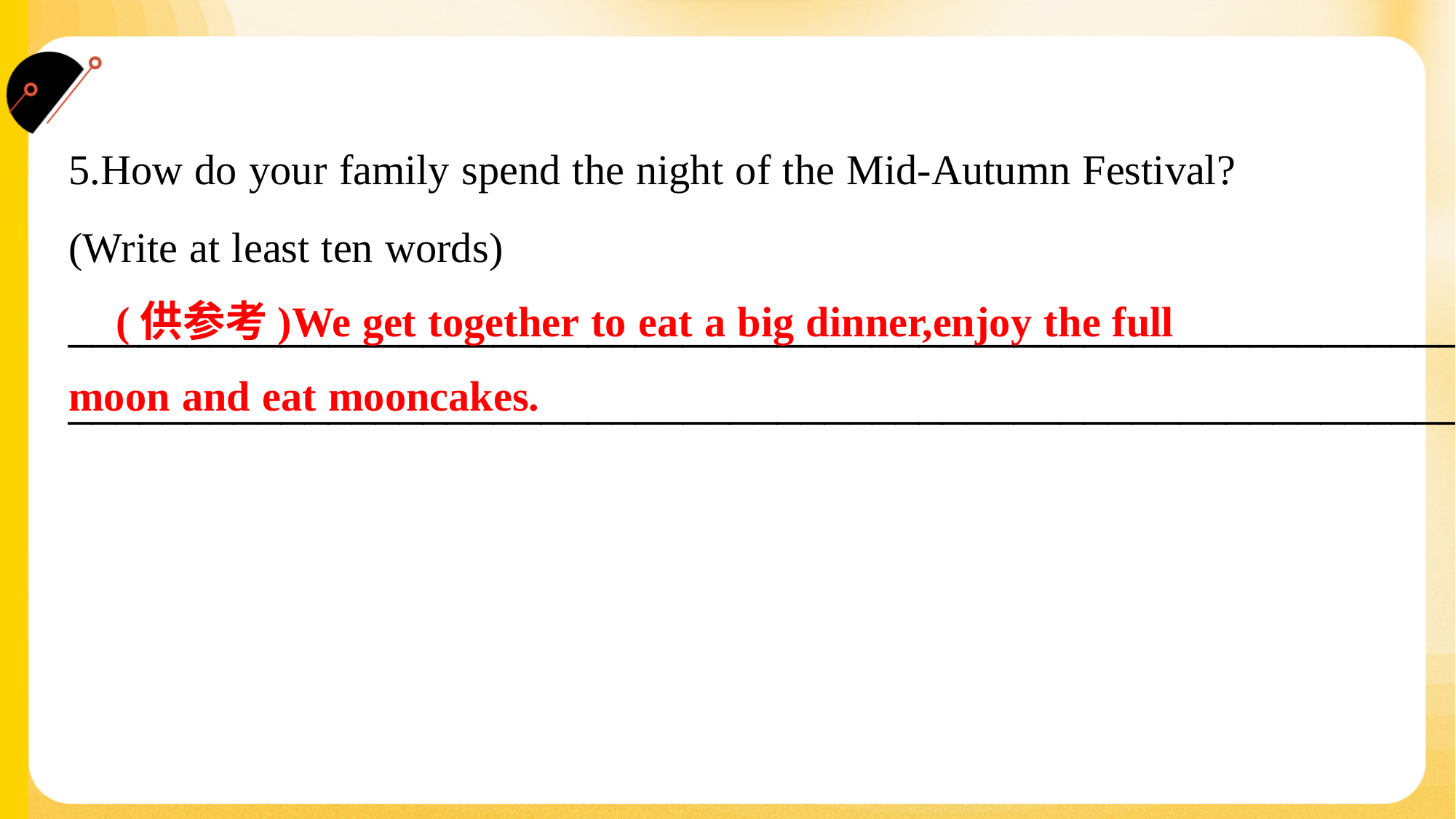

5.How do your family spend the night of the Mid-Autumn Festival?
(Write at least ten words)
______________________________________________________________
______________________________________________________________

    (供参考)We get together to eat a big dinner,enjoy the full
moon and eat mooncakes.